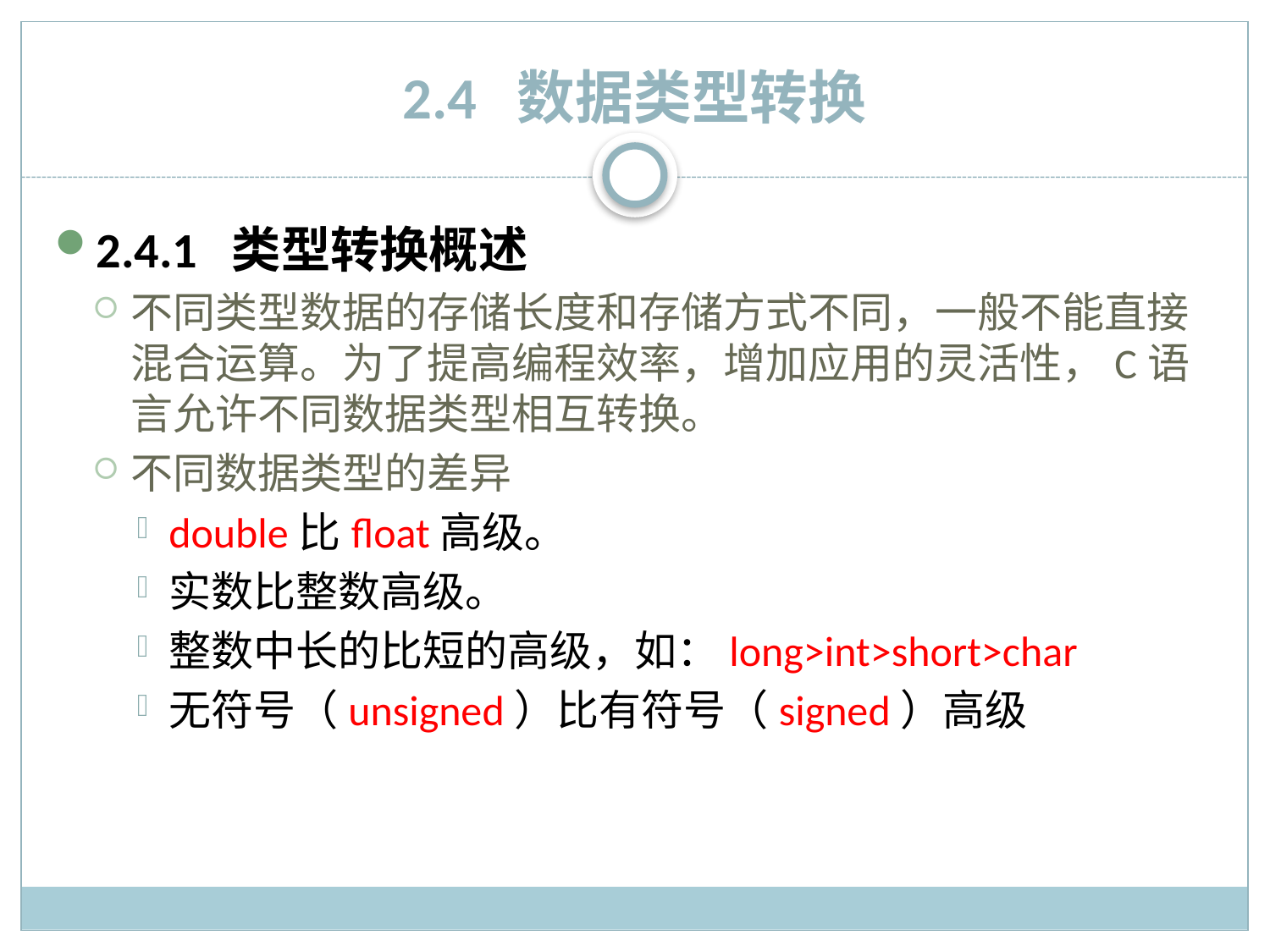

# 2.4  数据类型转换
2.4.1  类型转换概述
不同类型数据的存储长度和存储方式不同，一般不能直接混合运算。为了提高编程效率，增加应用的灵活性，C语言允许不同数据类型相互转换。
不同数据类型的差异
double比float高级。
实数比整数高级。
整数中长的比短的高级，如：long>int>short>char
无符号（unsigned）比有符号（signed）高级